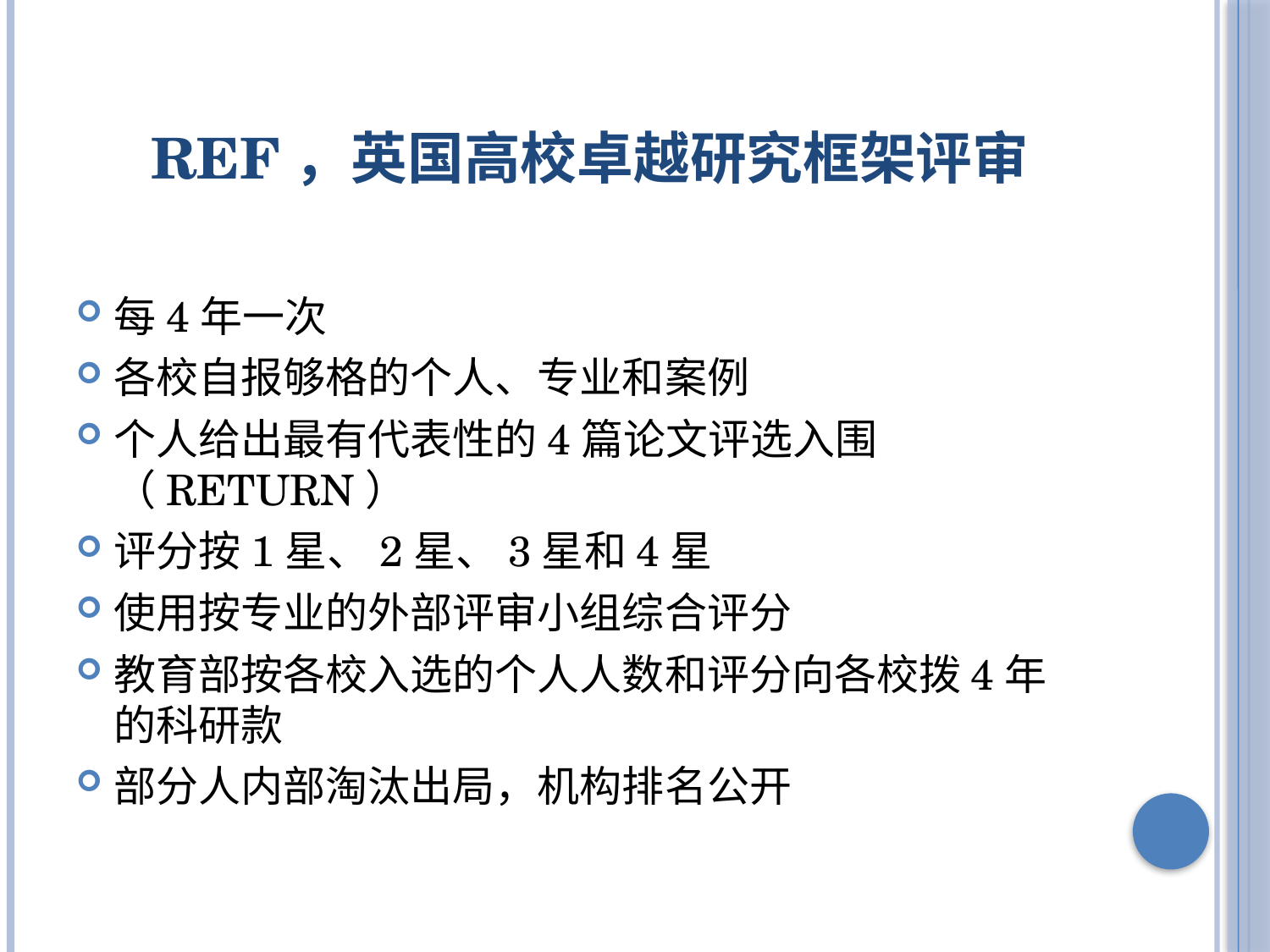

# REF，英国高校卓越研究框架评审

每4年一次
各校自报够格的个人、专业和案例
个人给出最有代表性的4篇论文评选入围（RETURN）
评分按1星、2星、3星和4星
使用按专业的外部评审小组综合评分
教育部按各校入选的个人人数和评分向各校拨4年的科研款
部分人内部淘汰出局，机构排名公开